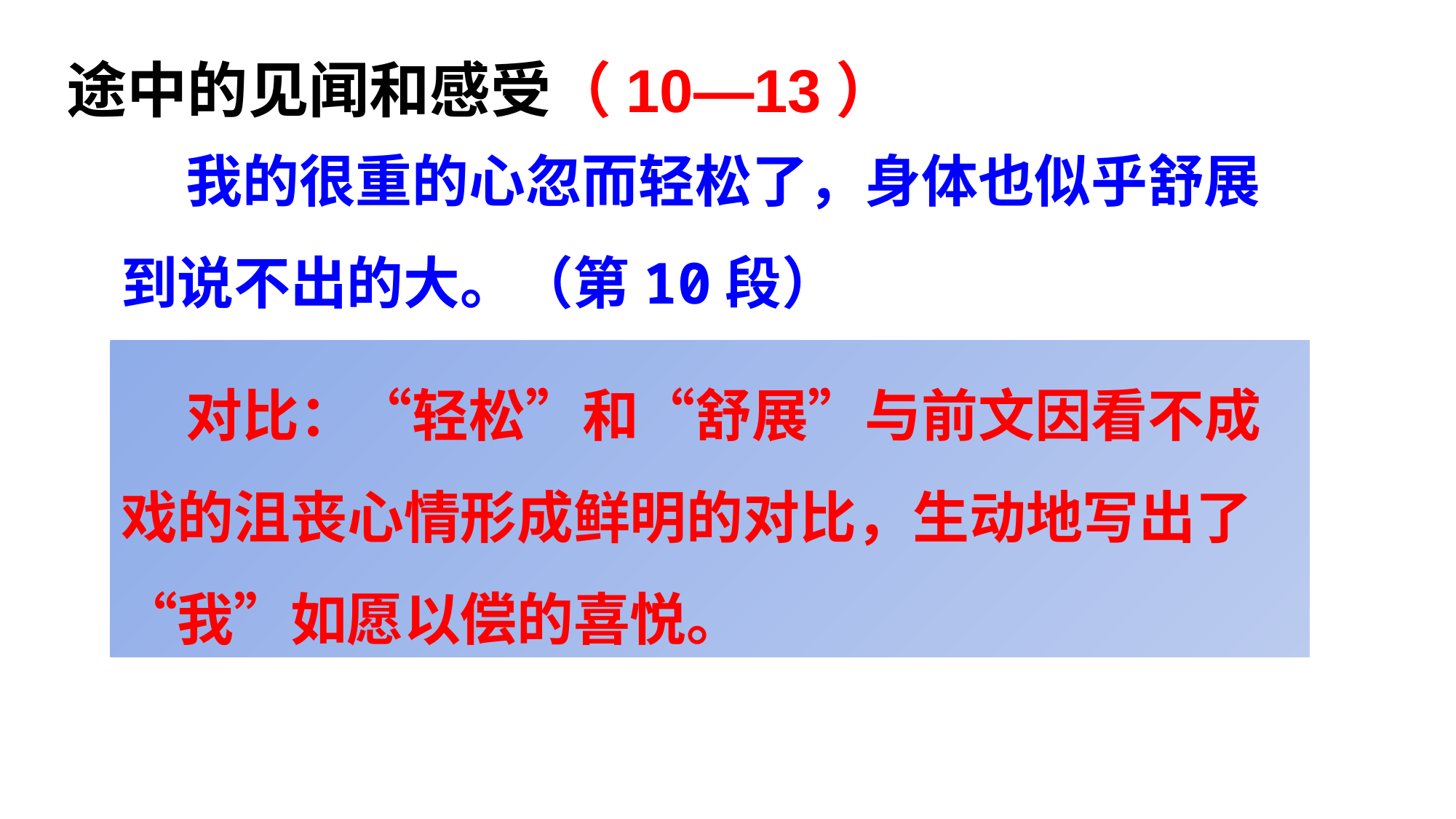

途中的见闻和感受（10—13）
    我的很重的心忽而轻松了，身体也似乎舒展到说不出的大。（第10段）
    对比：“轻松”和“舒展”与前文因看不成戏的沮丧心情形成鲜明的对比，生动地写出了“我”如愿以偿的喜悦。